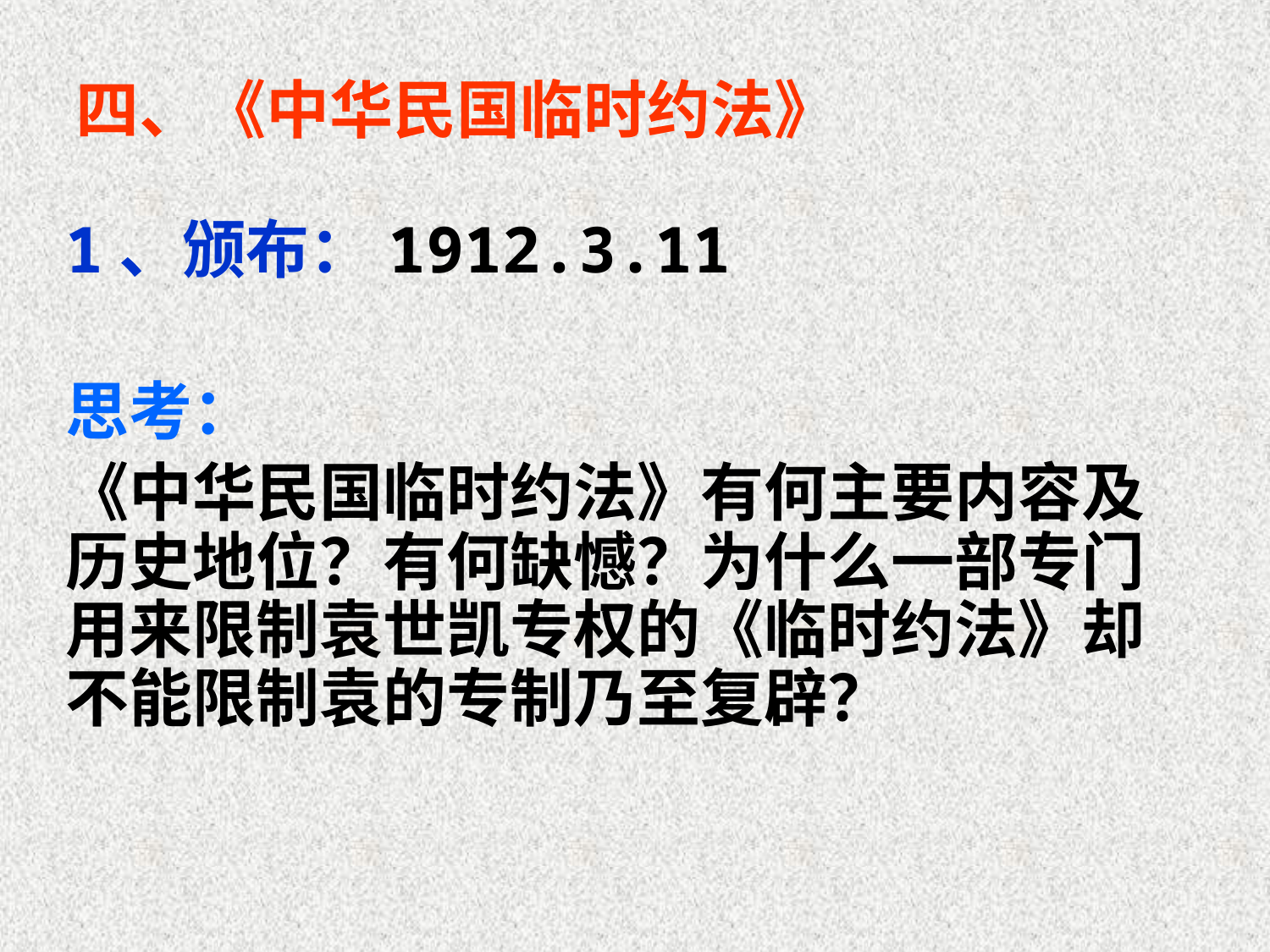

四、《中华民国临时约法》
1、颁布：1912.3.11

思考：
《中华民国临时约法》有何主要内容及历史地位？有何缺憾？为什么一部专门用来限制袁世凯专权的《临时约法》却不能限制袁的专制乃至复辟？